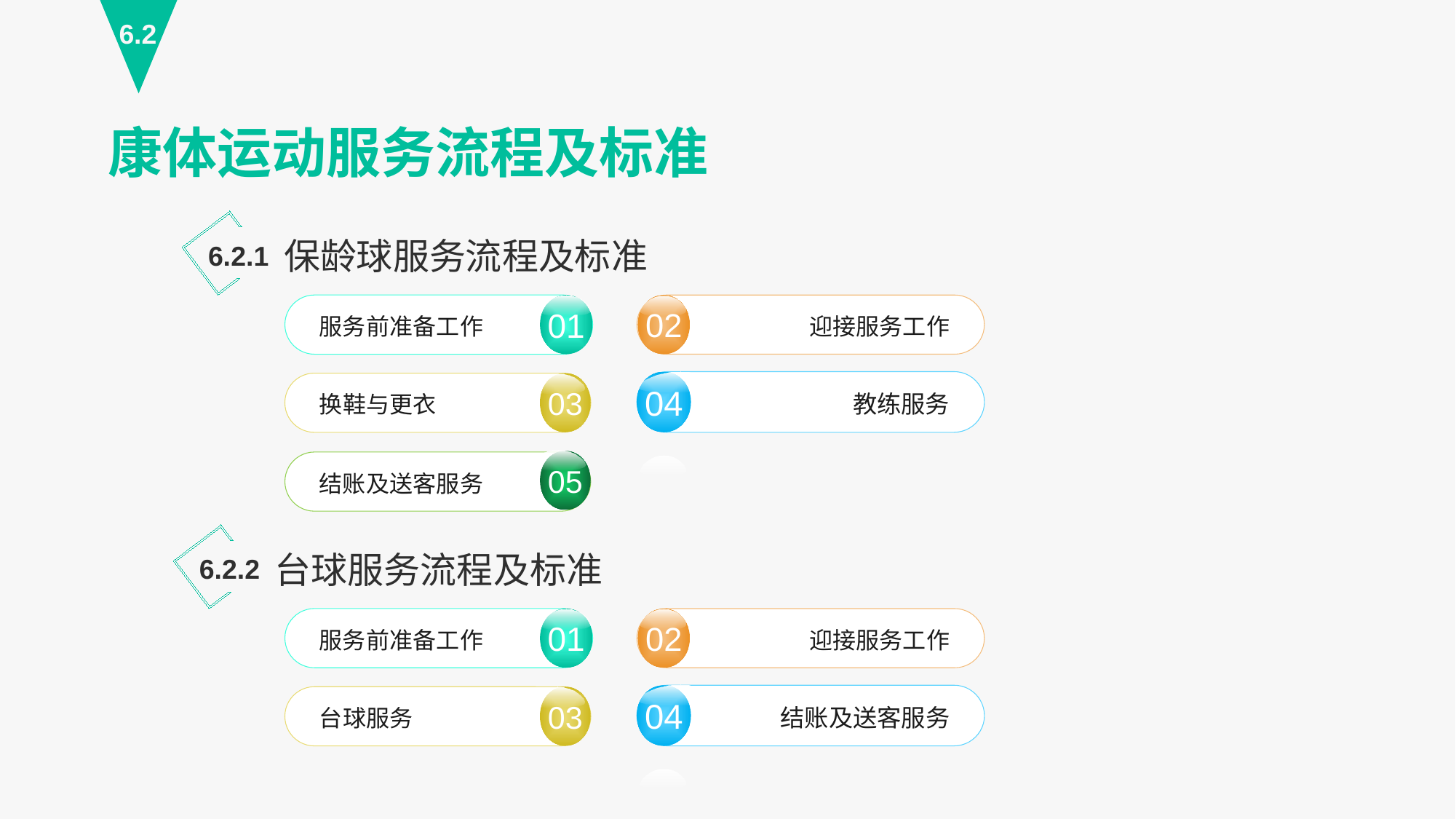

6.2
康体运动服务流程及标准

保龄球服务流程及标准
6.2.1

服务前准备工作
01

02
迎接服务工作

教练服务
04

03
换鞋与更衣

05
结账及送客服务

台球服务流程及标准
6.2.2

服务前准备工作
01

02
迎接服务工作

结账及送客服务
04

03
台球服务